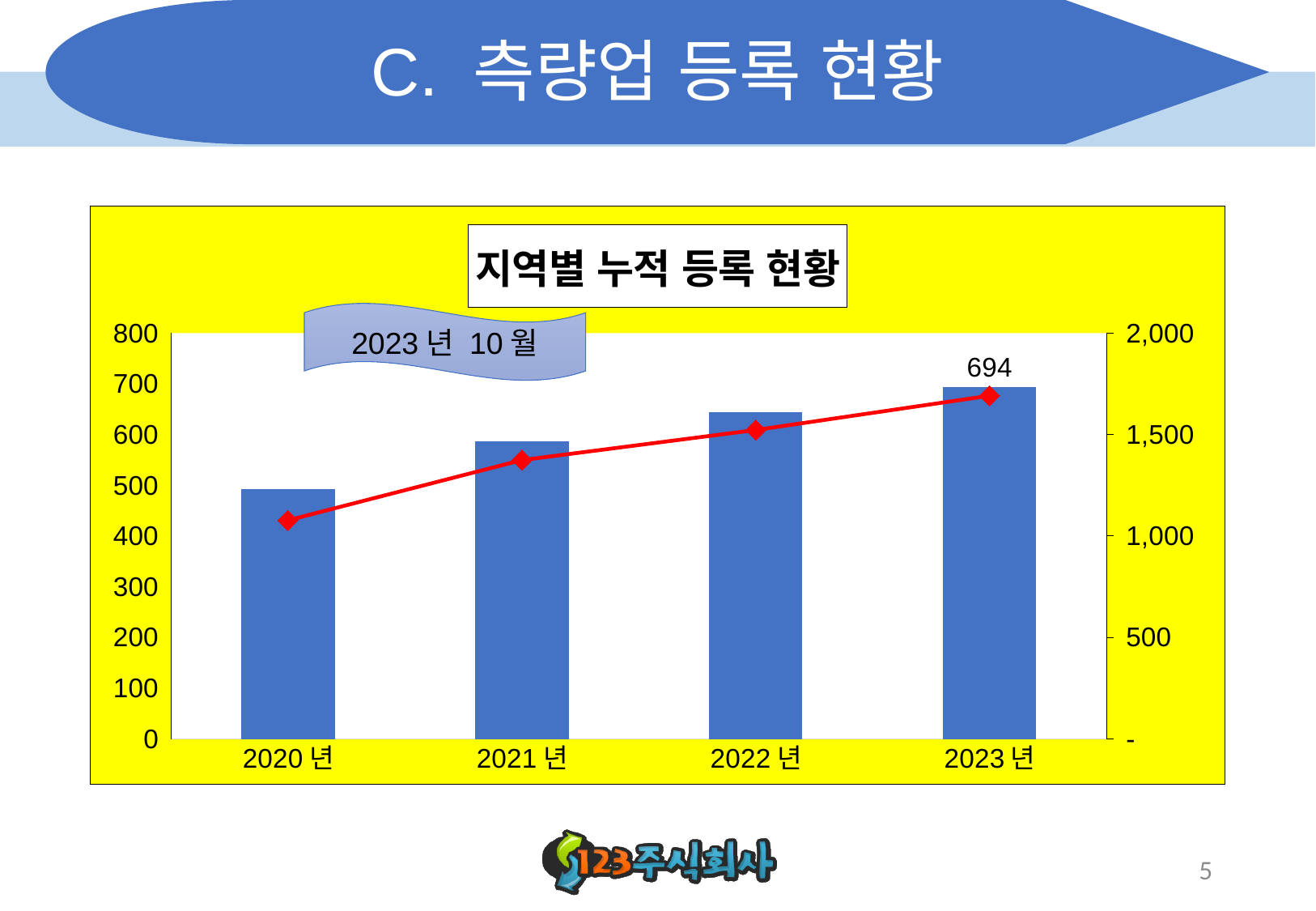

# C. 측량업 등록 현황

### Chart: 지역별 누적 등록 현황

| Category | 업체수 | 업종수 |
|---|---|---|
| 2020년 | 493.0 | 1077.0 |
| 2021년 | 587.0 | 1374.0 |
| 2022년 | 644.0 | 1522.0 |
| 2023년 | 694.0 | 1691.0 |
2023년 10월
5